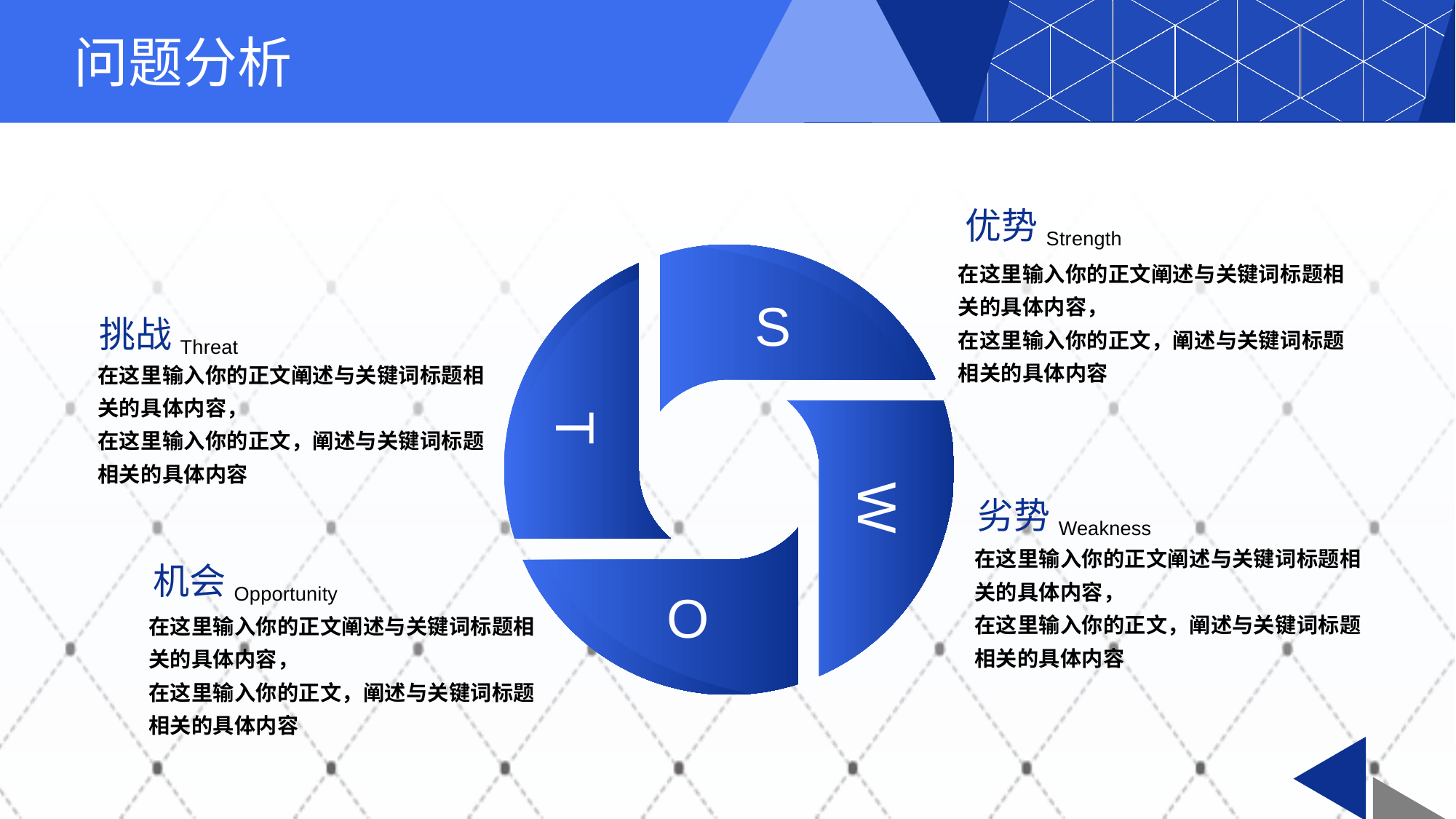

# 问题分析
优势
Strength

在这里输入你的正文阐述与关键词标题相关的具体内容，
在这里输入你的正文，阐述与关键词标题相关的具体内容
S
挑战
Threat
在这里输入你的正文阐述与关键词标题相关的具体内容，
在这里输入你的正文，阐述与关键词标题相关的具体内容
T
劣势
Weakness
W
在这里输入你的正文阐述与关键词标题相关的具体内容，
在这里输入你的正文，阐述与关键词标题相关的具体内容
机会

Opportunity
O
在这里输入你的正文阐述与关键词标题相关的具体内容，
在这里输入你的正文，阐述与关键词标题相关的具体内容